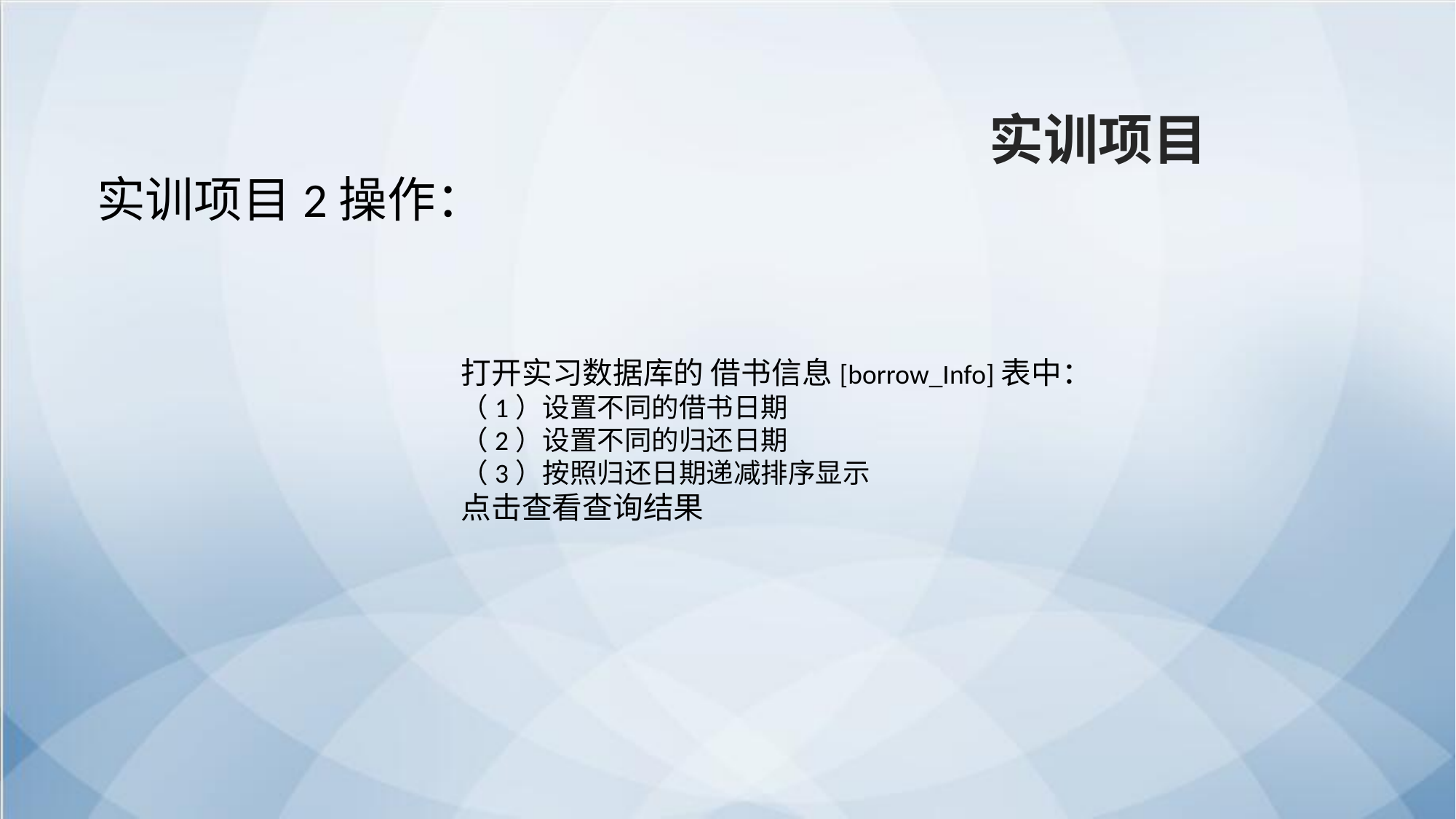

实训项目
实训项目2操作：
打开实习数据库的 借书信息[borrow_Info]表中：
（1）设置不同的借书日期
（2）设置不同的归还日期
（3）按照归还日期递减排序显示
点击查看查询结果